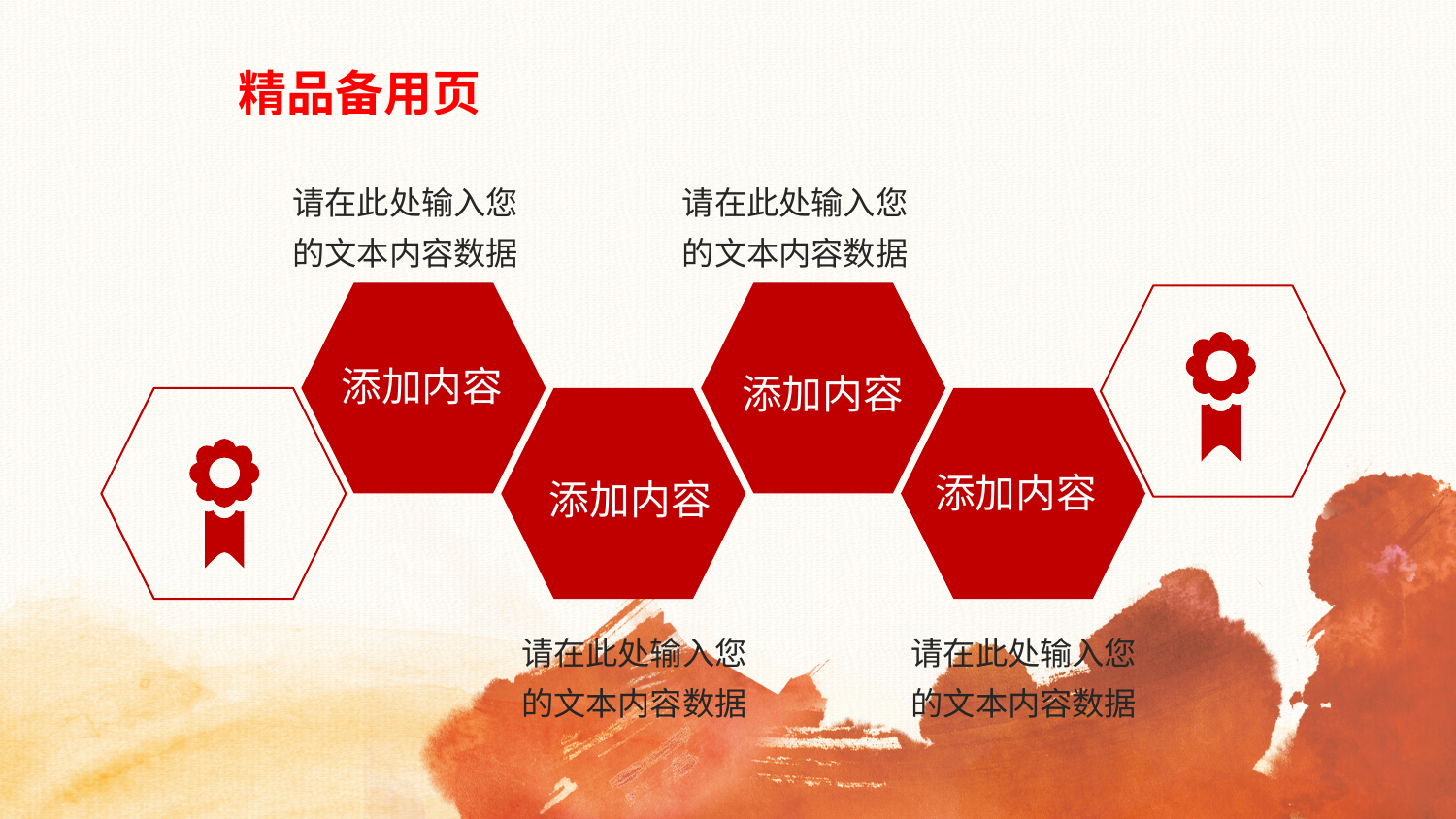

# 精品备用页
请在此处输入您的文本内容数据
请在此处输入您的文本内容数据

添加内容
添加内容

添加内容
添加内容
请在此处输入您的文本内容数据
请在此处输入您的文本内容数据